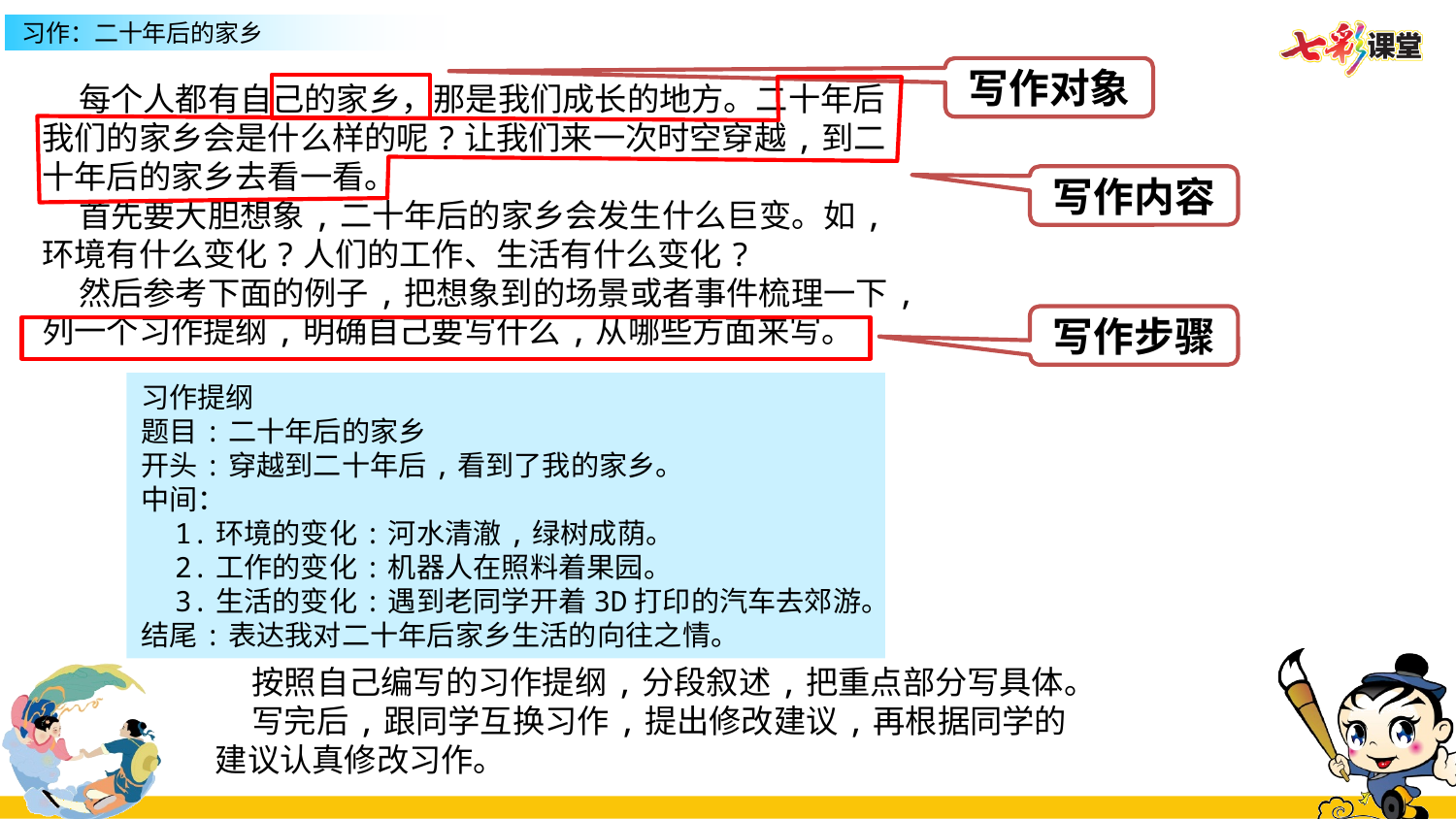

写作对象
    每个人都有自己的家乡，那是我们成长的地方。二十年后我们的家乡会是什么样的呢?让我们来一次时空穿越,到二十年后的家乡去看一看。
    首先要大胆想象,二十年后的家乡会发生什么巨变。如,环境有什么变化?人们的工作、生活有什么变化?
    然后参考下面的例子,把想象到的场景或者事件梳理一下,列一个习作提纲,明确自己要写什么,从哪些方面来写。

写作内容
写作步骤

习作提纲
题目:二十年后的家乡
开头:穿越到二十年后,看到了我的家乡。
中间：
  1.环境的变化:河水清澈,绿树成荫。
  2.工作的变化:机器人在照料着果园。
  3.生活的变化:遇到老同学开着3D打印的汽车去郊游。
结尾:表达我对二十年后家乡生活的向往之情。
    按照自己编写的习作提纲,分段叙述,把重点部分写具体。
    写完后,跟同学互换习作,提出修改建议,再根据同学的建议认真修改习作。